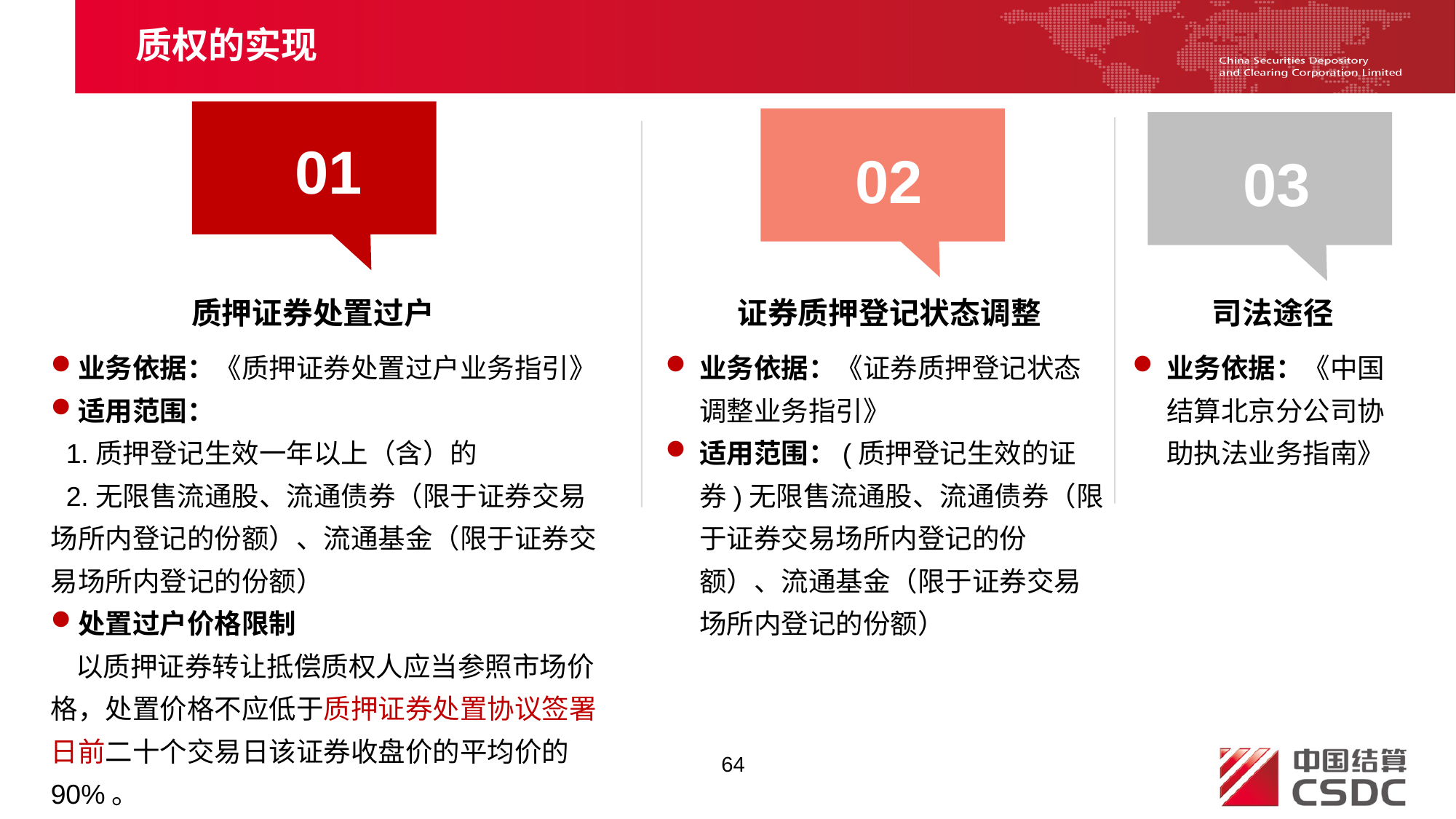

质权的实现

01
02
03
司法途径

质押证券处置过户

证券质押登记状态调整

业务依据：《质押证券处置过户业务指引》
适用范围：
  1.质押登记生效一年以上（含）的
  2.无限售流通股、流通债券（限于证券交易场所内登记的份额）、流通基金（限于证券交易场所内登记的份额）
处置过户价格限制
   以质押证券转让抵偿质权人应当参照市场价格，处置价格不应低于质押证券处置协议签署日前二十个交易日该证券收盘价的平均价的90%。

业务依据：《证券质押登记状态调整业务指引》
适用范围：(质押登记生效的证券)无限售流通股、流通债券（限于证券交易场所内登记的份额）、流通基金（限于证券交易场所内登记的份额）
业务依据：《中国结算北京分公司协助执法业务指南》
64